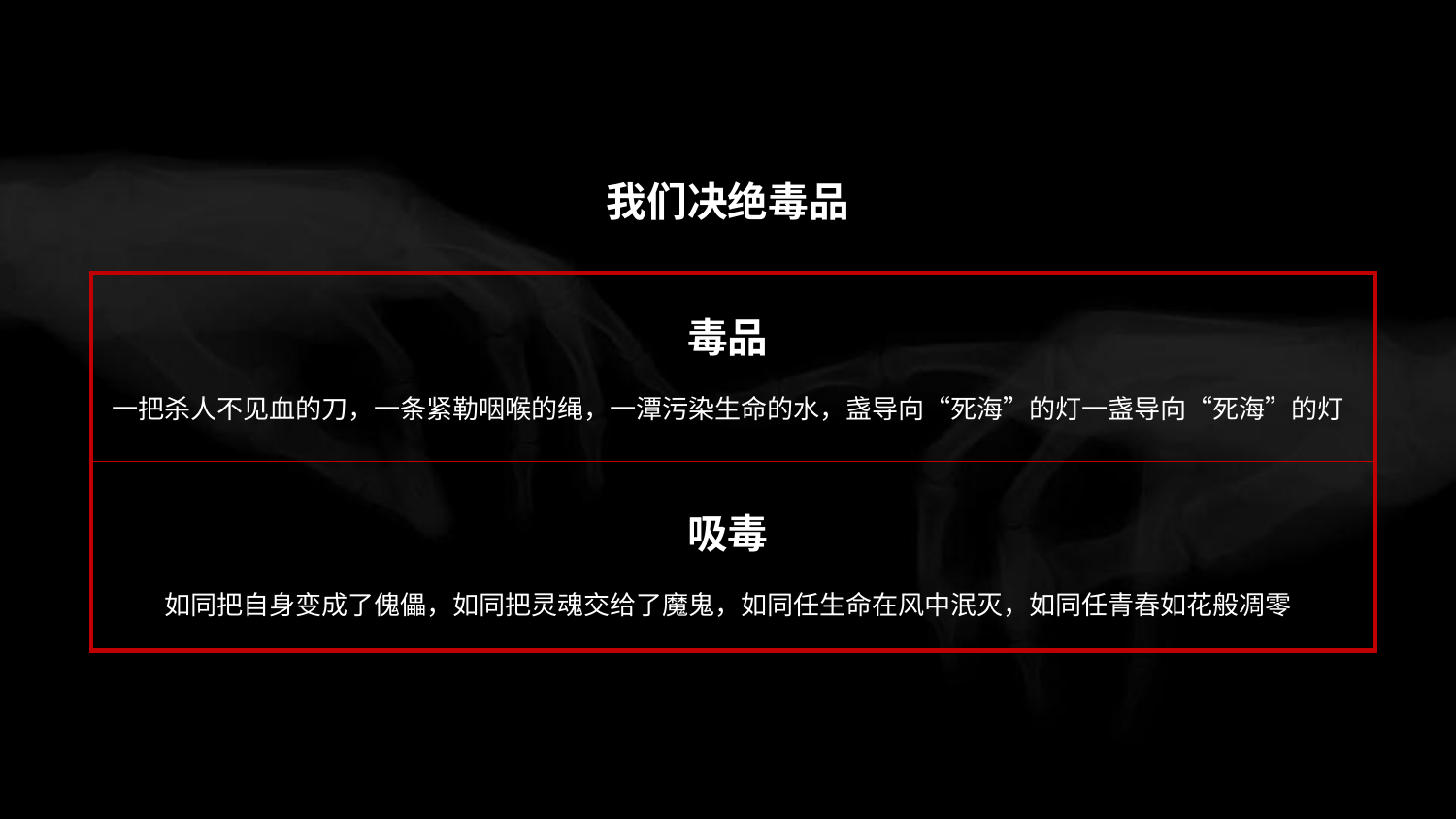

我们决绝毒品
毒品
一把杀人不见血的刀，一条紧勒咽喉的绳，一潭污染生命的水，盏导向“死海”的灯一盏导向“死海”的灯

吸毒
如同把自身变成了傀儡，如同把灵魂交给了魔鬼，如同任生命在风中泯灭，如同任青春如花般凋零